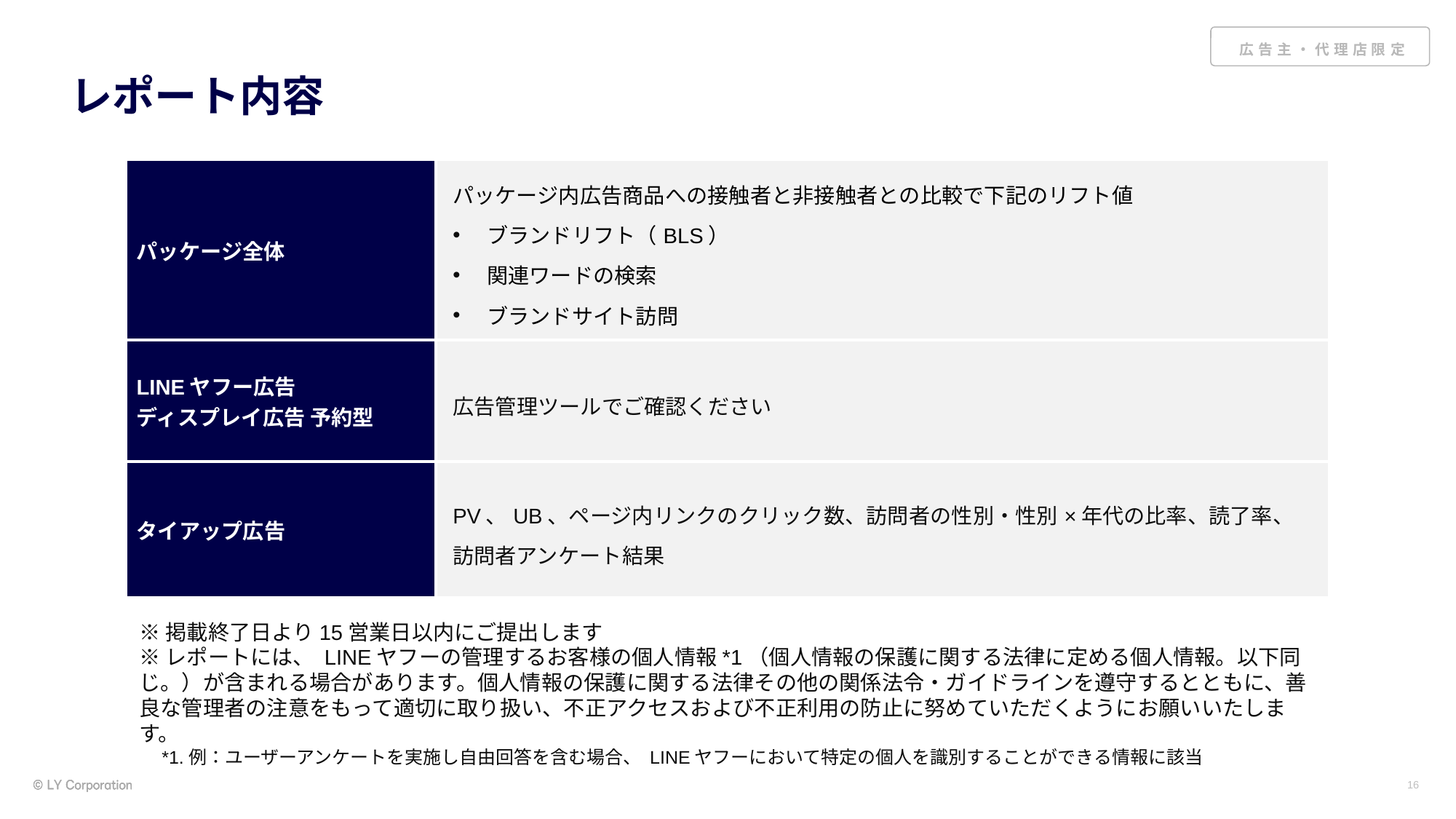

# レポート内容
| パッケージ全体 | パッケージ内広告商品への接触者と非接触者との比較で下記のリフト値 ブランドリフト（BLS） 関連ワードの検索 ブランドサイト訪問 |
| --- | --- |
| LINEヤフー広告 ディスプレイ広告 予約型 | 広告管理ツールでご確認ください |
| タイアップ広告 | PV、UB、ページ内リンクのクリック数、訪問者の性別・性別×年代の比率、読了率、　訪問者アンケート結果 |
※掲載終了日より15営業日以内にご提出します
※レポートには、 LINEヤフーの管理するお客様の個人情報*1（個人情報の保護に関する法律に定める個人情報。以下同じ。）が含まれる場合があります。個人情報の保護に関する法律その他の関係法令・ガイドラインを遵守するとともに、善良な管理者の注意をもって適切に取り扱い、不正アクセスおよび不正利用の防止に努めていただくようにお願いいたします。
　*1.例：ユーザーアンケートを実施し自由回答を含む場合、 LINEヤフーにおいて特定の個人を識別することができる情報に該当